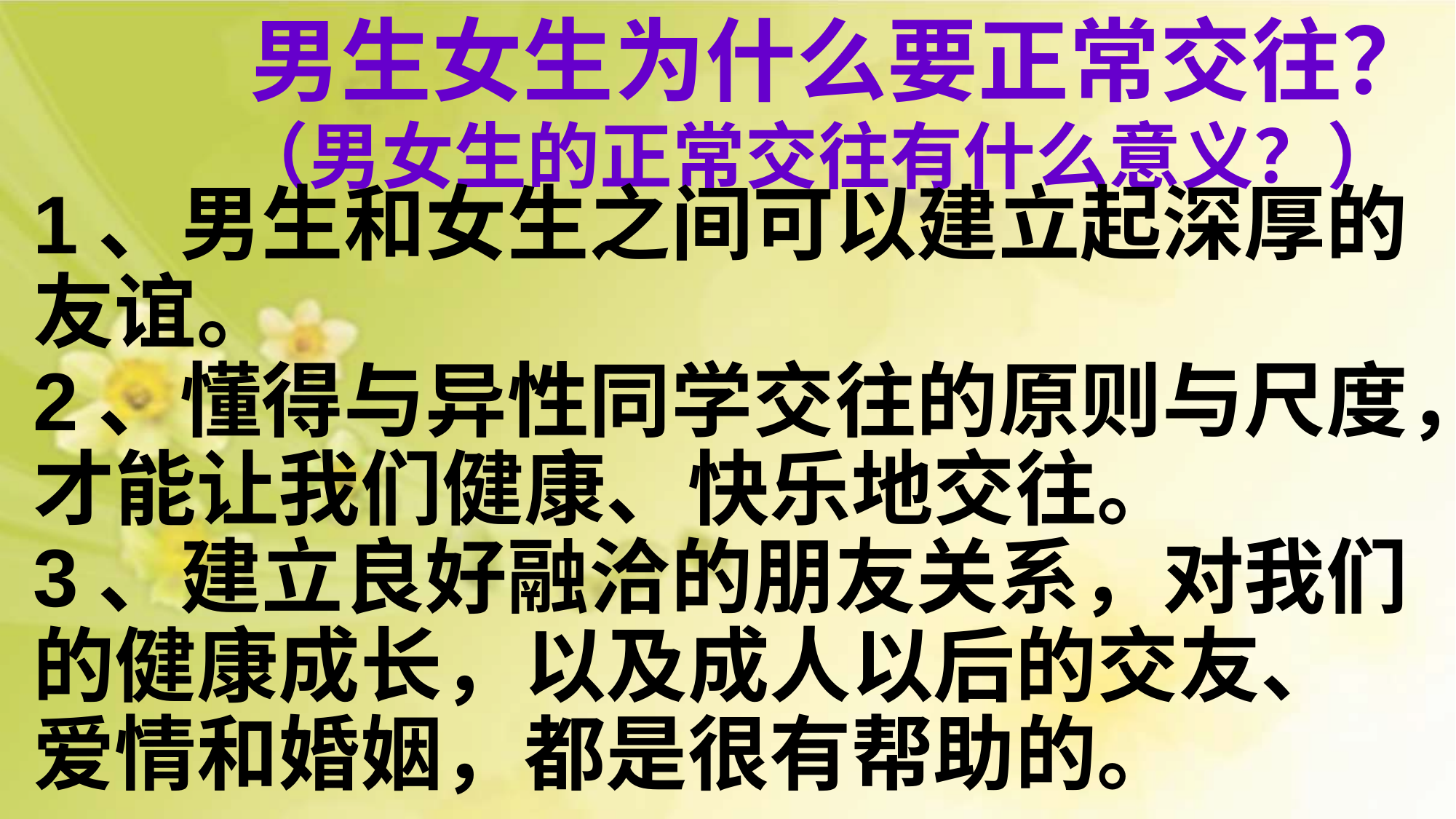

男生女生为什么要正常交往？
（男女生的正常交往有什么意义？）
1、男生和女生之间可以建立起深厚的友谊。
2、懂得与异性同学交往的原则与尺度，才能让我们健康、快乐地交往。
3、建立良好融洽的朋友关系，对我们的健康成长，以及成人以后的交友、爱情和婚姻，都是很有帮助的。